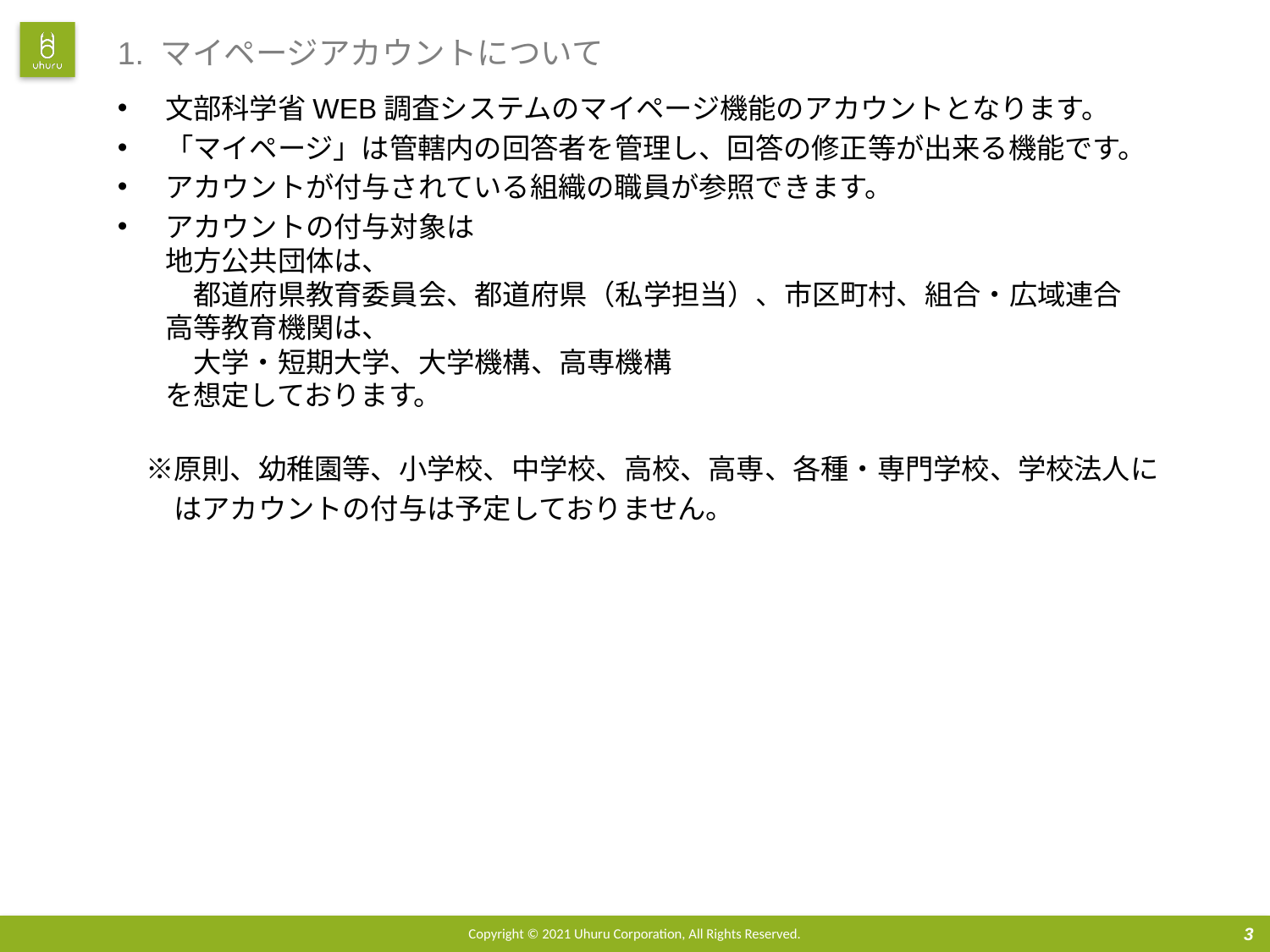

# 1. マイページアカウントについて
文部科学省WEB調査システムのマイページ機能のアカウントとなります。
「マイページ」は管轄内の回答者を管理し、回答の修正等が出来る機能です。
アカウントが付与されている組織の職員が参照できます。
アカウントの付与対象は
地方公共団体は、
　都道府県教育委員会、都道府県（私学担当）、市区町村、組合・広域連合
高等教育機関は、
　大学・短期大学、大学機構、高専機構
を想定しております。
　※原則、幼稚園等、小学校、中学校、高校、高専、各種・専門学校、学校法人に
　　はアカウントの付与は予定しておりません。

3